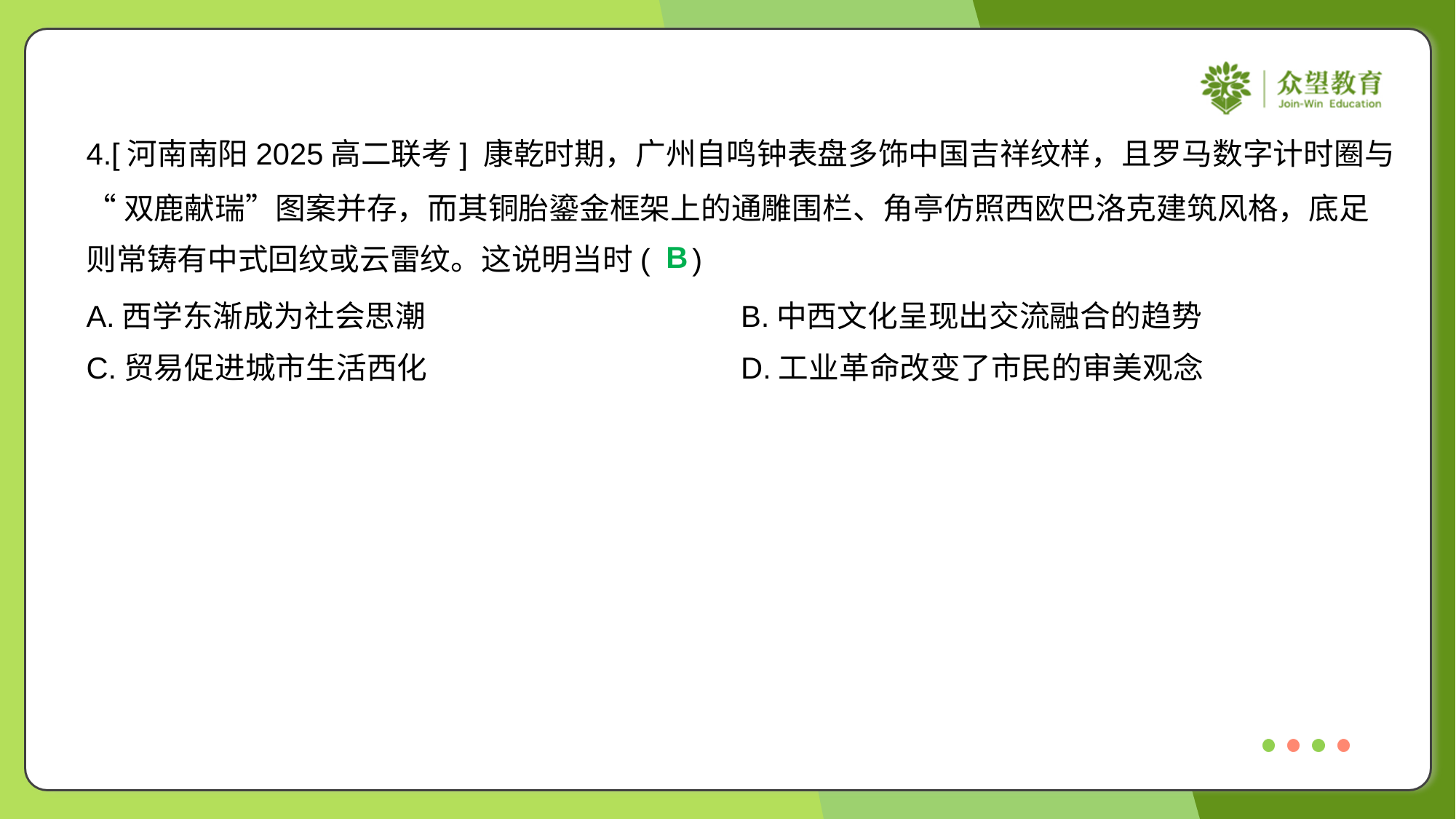

4.[河南南阳2025高二联考] 康乾时期，广州自鸣钟表盘多饰中国吉祥纹样，且罗马数字计时圈与
“双鹿献瑞”图案并存，而其铜胎鎏金框架上的通雕围栏、角亭仿照西欧巴洛克建筑风格，底足
则常铸有中式回纹或云雷纹。这说明当时(     )
B
A.西学东渐成为社会思潮	B.中西文化呈现出交流融合的趋势
C.贸易促进城市生活西化	D.工业革命改变了市民的审美观念